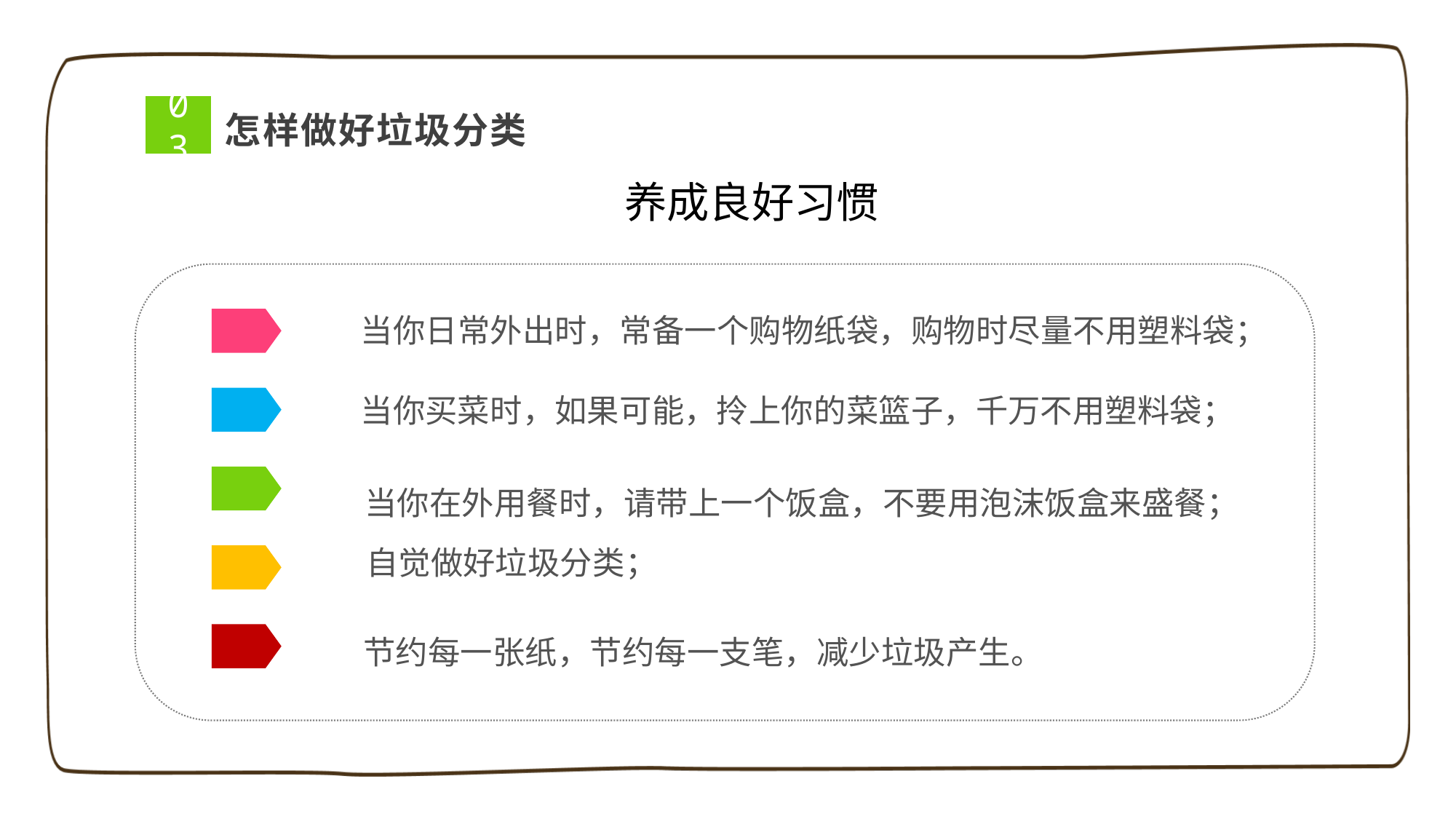

03
怎样做好垃圾分类
养成良好习惯

当你日常外出时，常备一个购物纸袋，购物时尽量不用塑料袋；

当你买菜时，如果可能，拎上你的菜篮子，千万不用塑料袋；

当你在外用餐时，请带上一个饭盒，不要用泡沫饭盒来盛餐；

 自觉做好垃圾分类；

节约每一张纸，节约每一支笔，减少垃圾产生。